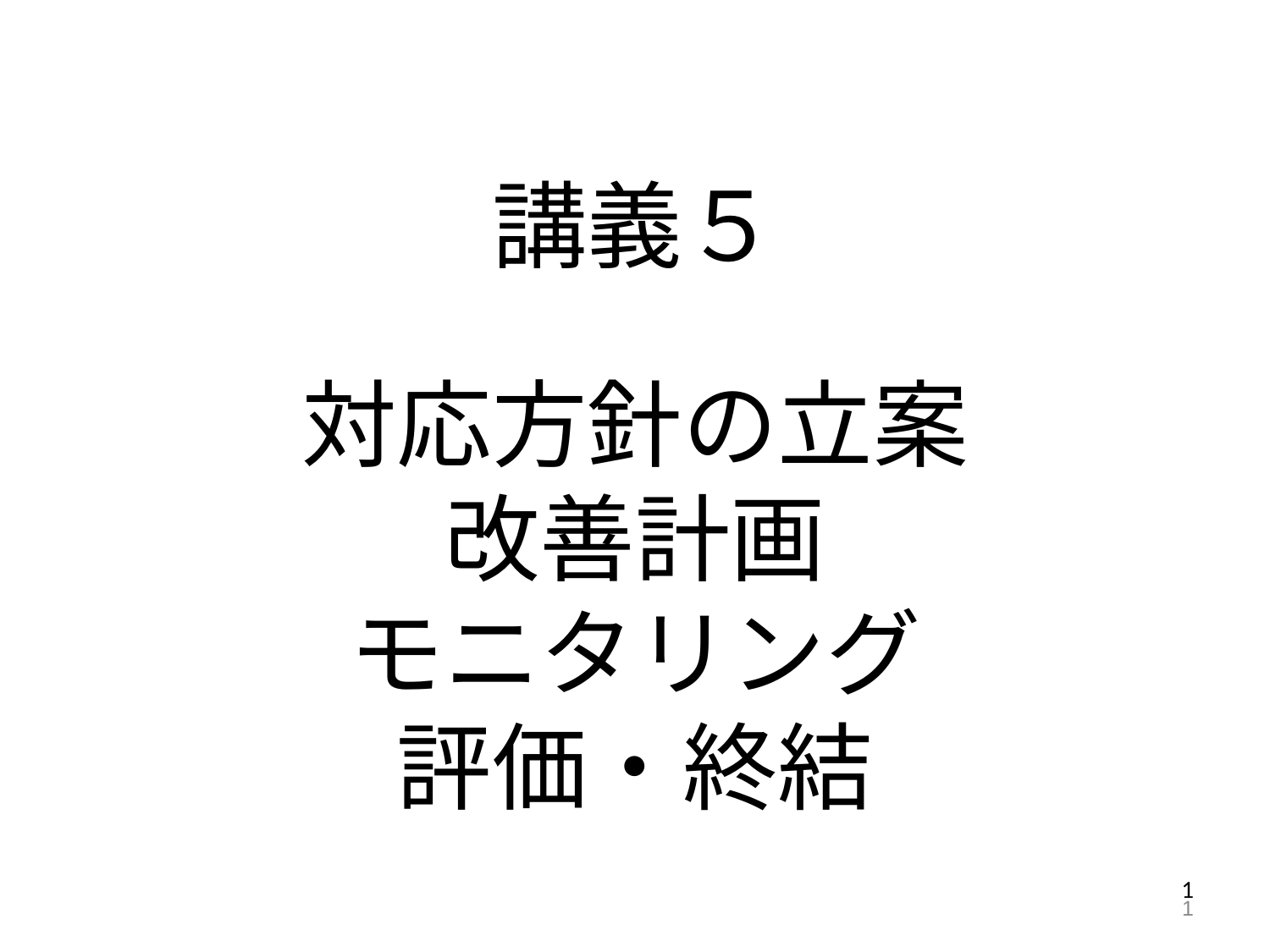

講義５

対応方針の立案
改善計画
モニタリング
評価・終結
1

1